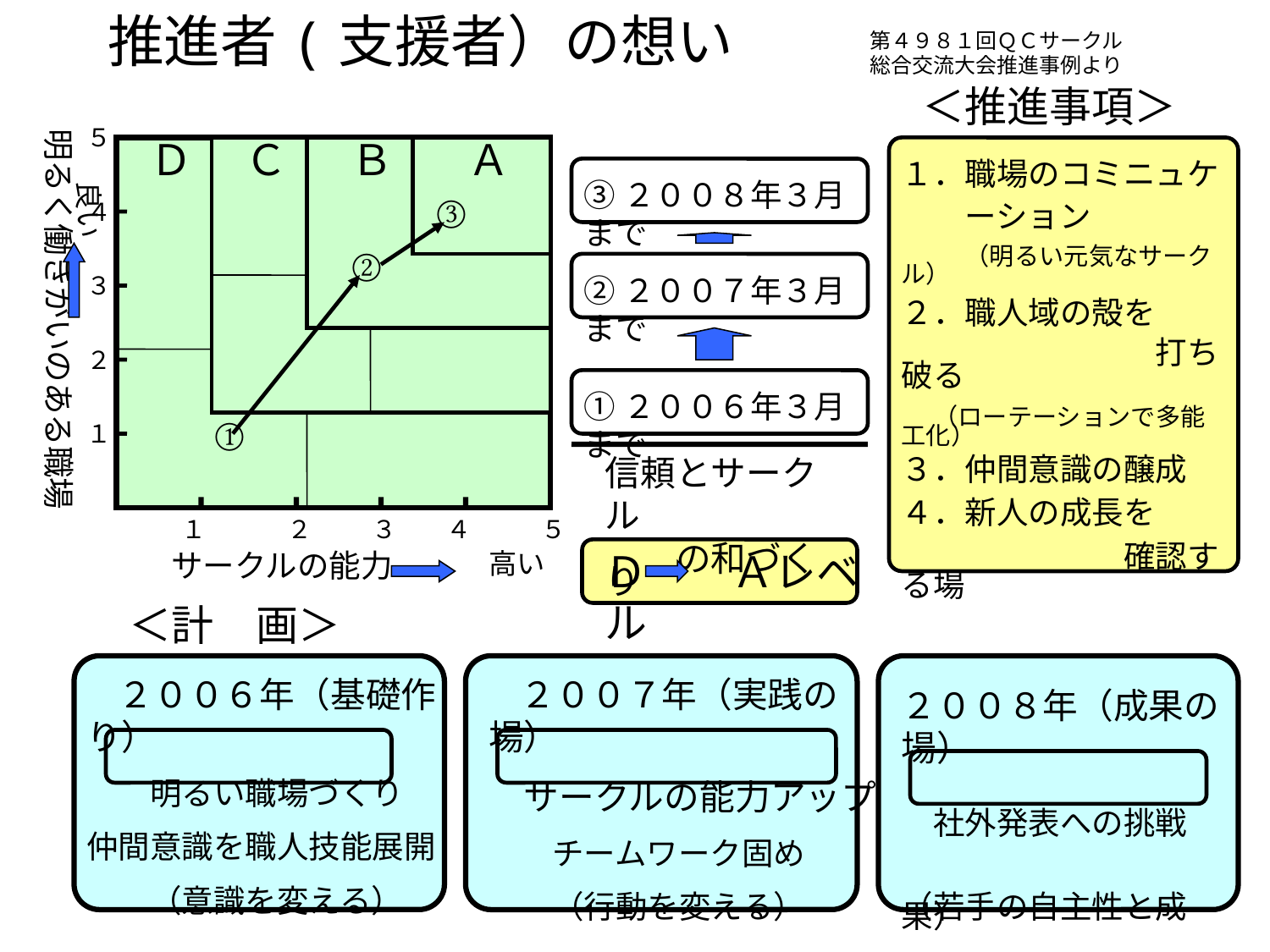

推進者(支援者）の想い
第４９８１回ＱＣサークル
総合交流大会推進事例より
＜推進事項＞
明るく働きがいのある職場
５
Ｄ
Ｃ
Ｂ
Ａ

１．職場のコミニュケ
　　ーション
　　（明るい元気なサークル）
２．職人域の殻を
　　　　　　　　打ち破る
　（ローテーションで多能工化）
３．仲間意識の醸成
４．新人の成長を
　　　　　　　確認する場

良い
③２００８年３月まで
③
４

②

３
②２００７年３月まで

２

①２００６年３月まで
①
１

信頼とサークル
　　の和づくり

１
２
３
４
５
サークルの能力
高い

Ｄ　　Ａレベル

＜計　画＞

　２００６年（基礎作り）
　　明るい職場づくり
仲間意識を職人技能展開
　　（意識を変える）
　２００７年（実践の場）
　サークルの能力アップ
　　チームワーク固め
　　（行動を変える）
２００８年（成果の場）
　社外発表への挑戦

（若手の自主性と成果）